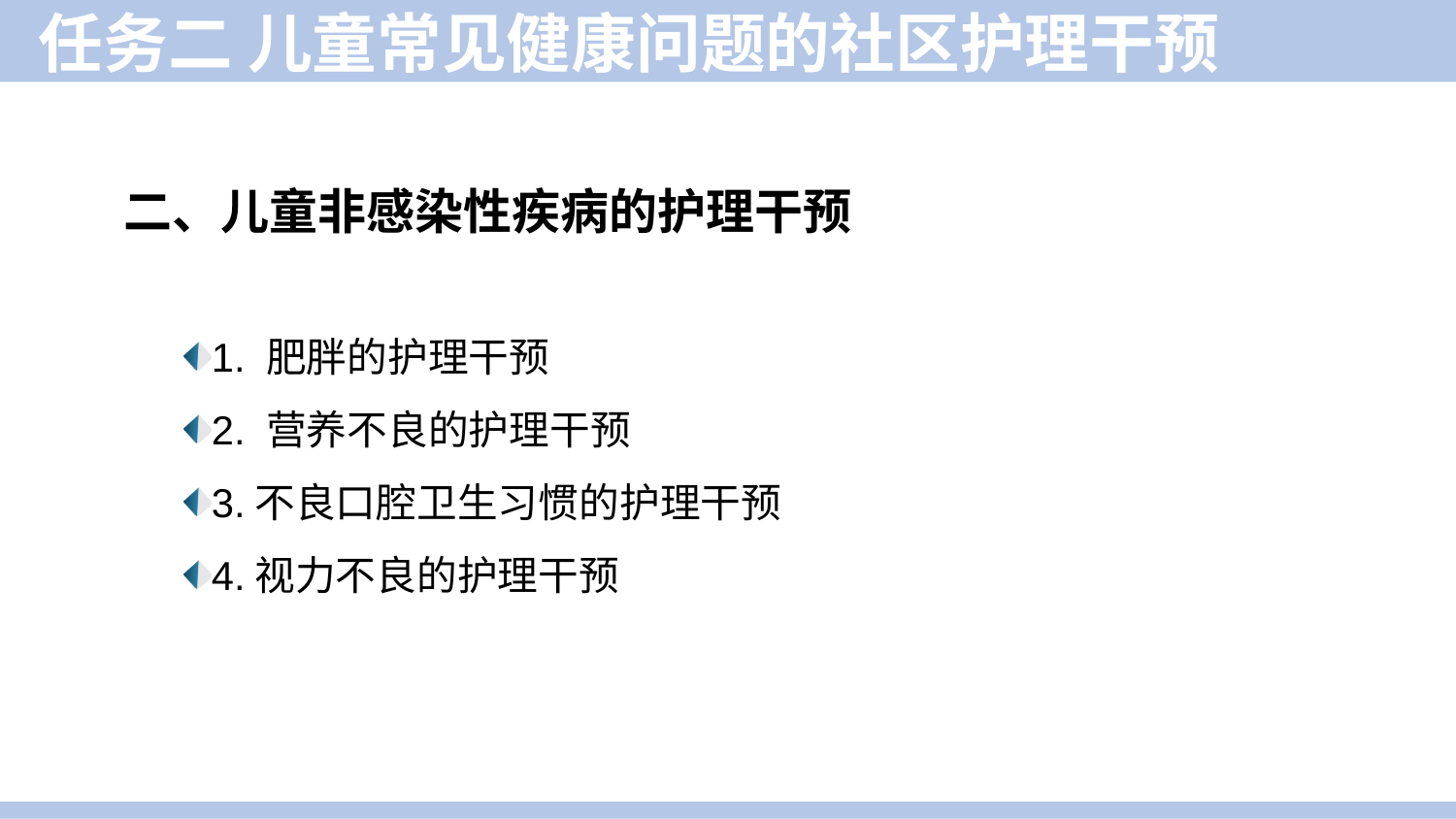

任务二 儿童常见健康问题的社区护理干预
二、儿童非感染性疾病的护理干预

1. 肥胖的护理干预
2. 营养不良的护理干预
3.不良口腔卫生习惯的护理干预
4.视力不良的护理干预